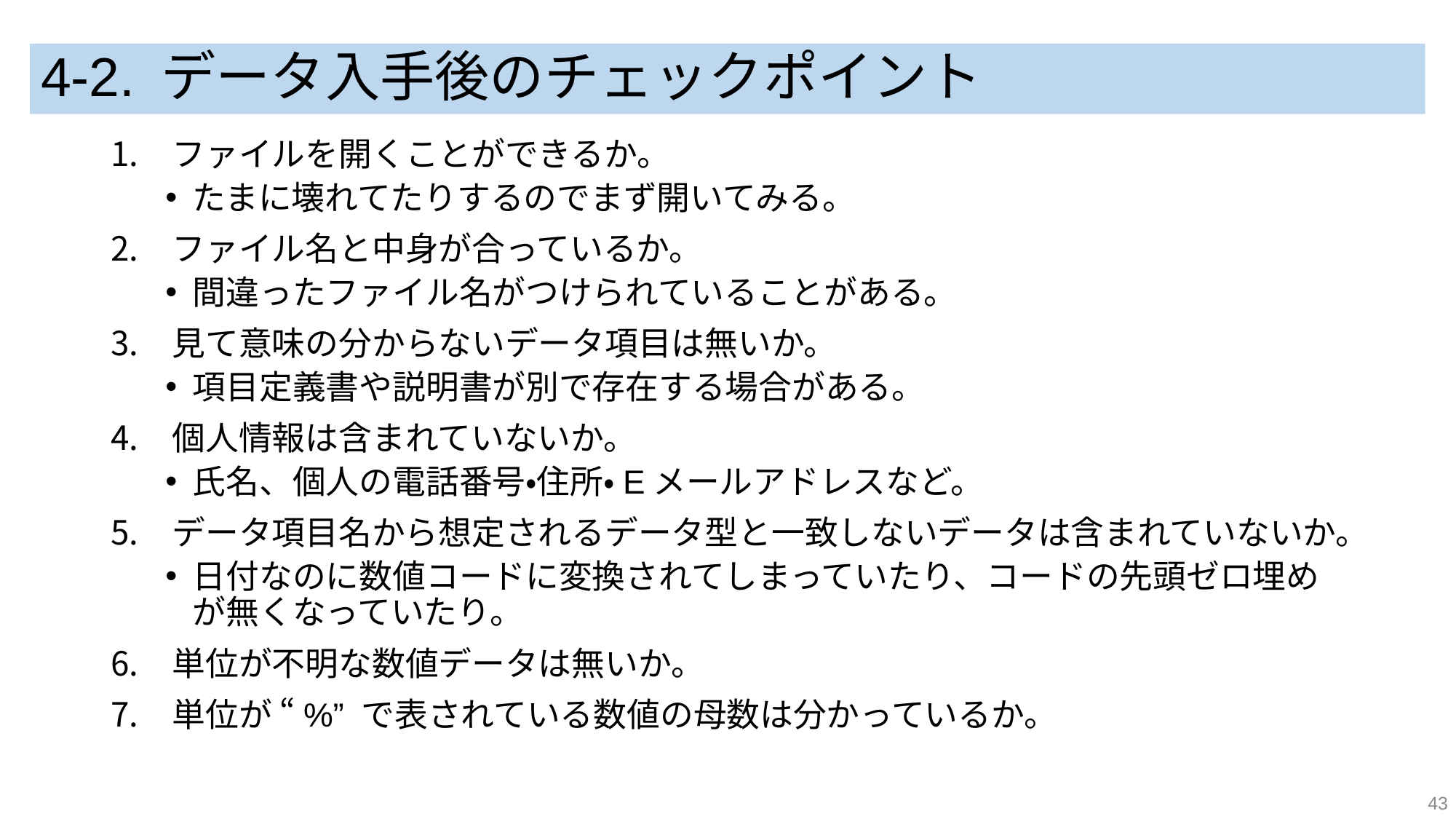

# 4-2. データ入手後のチェックポイント
ファイルを開くことができるか。
たまに壊れてたりするのでまず開いてみる。
ファイル名と中身が合っているか。
間違ったファイル名がつけられていることがある。
見て意味の分からないデータ項目は無いか。
項目定義書や説明書が別で存在する場合がある。
個人情報は含まれていないか。
氏名、個人の電話番号・住所・Eメールアドレスなど。
データ項目名から想定されるデータ型と一致しないデータは含まれていないか。
日付なのに数値コードに変換されてしまっていたり、コードの先頭ゼロ埋めが無くなっていたり。
単位が不明な数値データは無いか。
単位が “%” で表されている数値の母数は分かっているか。
43